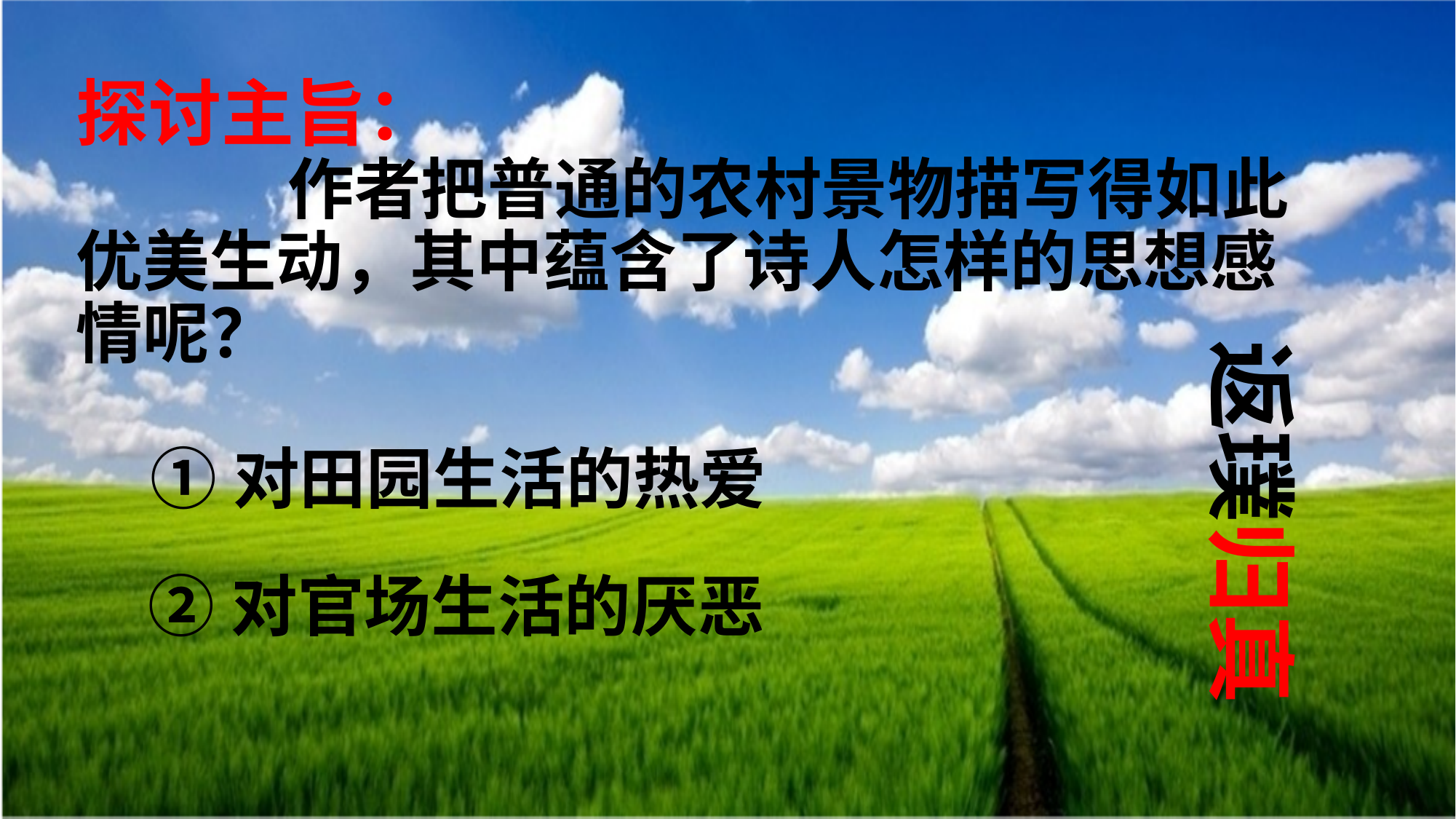

# 探讨主旨： 作者把普通的农村景物描写得如此优美生动，其中蕴含了诗人怎样的思想感情呢？
返璞归真
①对田园生活的热爱
②对官场生活的厌恶